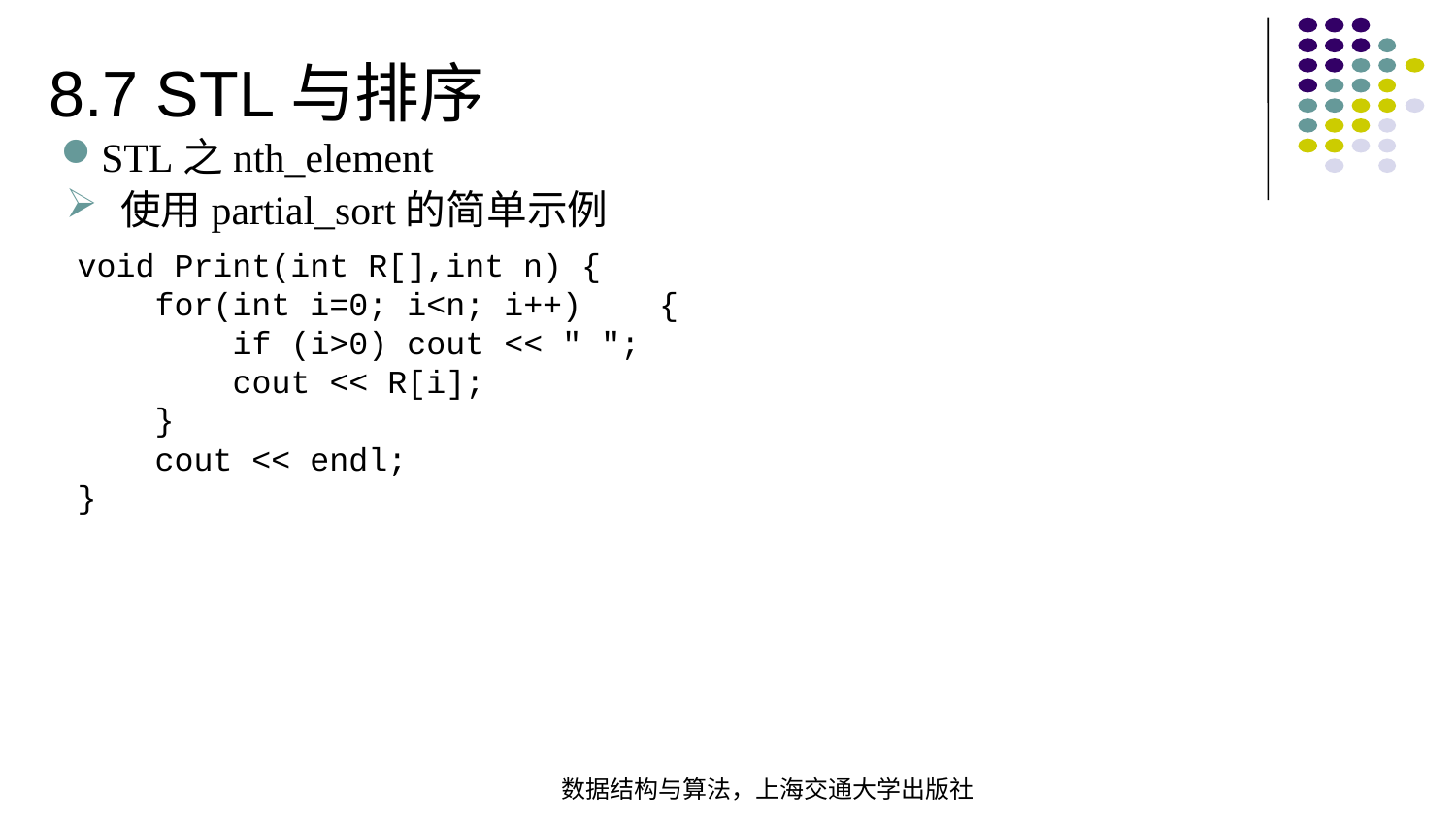

8.7 STL与排序
STL之nth_element
使用partial_sort的简单示例
void Print(int R[],int n) {    for(int i=0; i<n; i++)    {        if (i>0) cout << " ";        cout << R[i];     }    cout << endl;
}